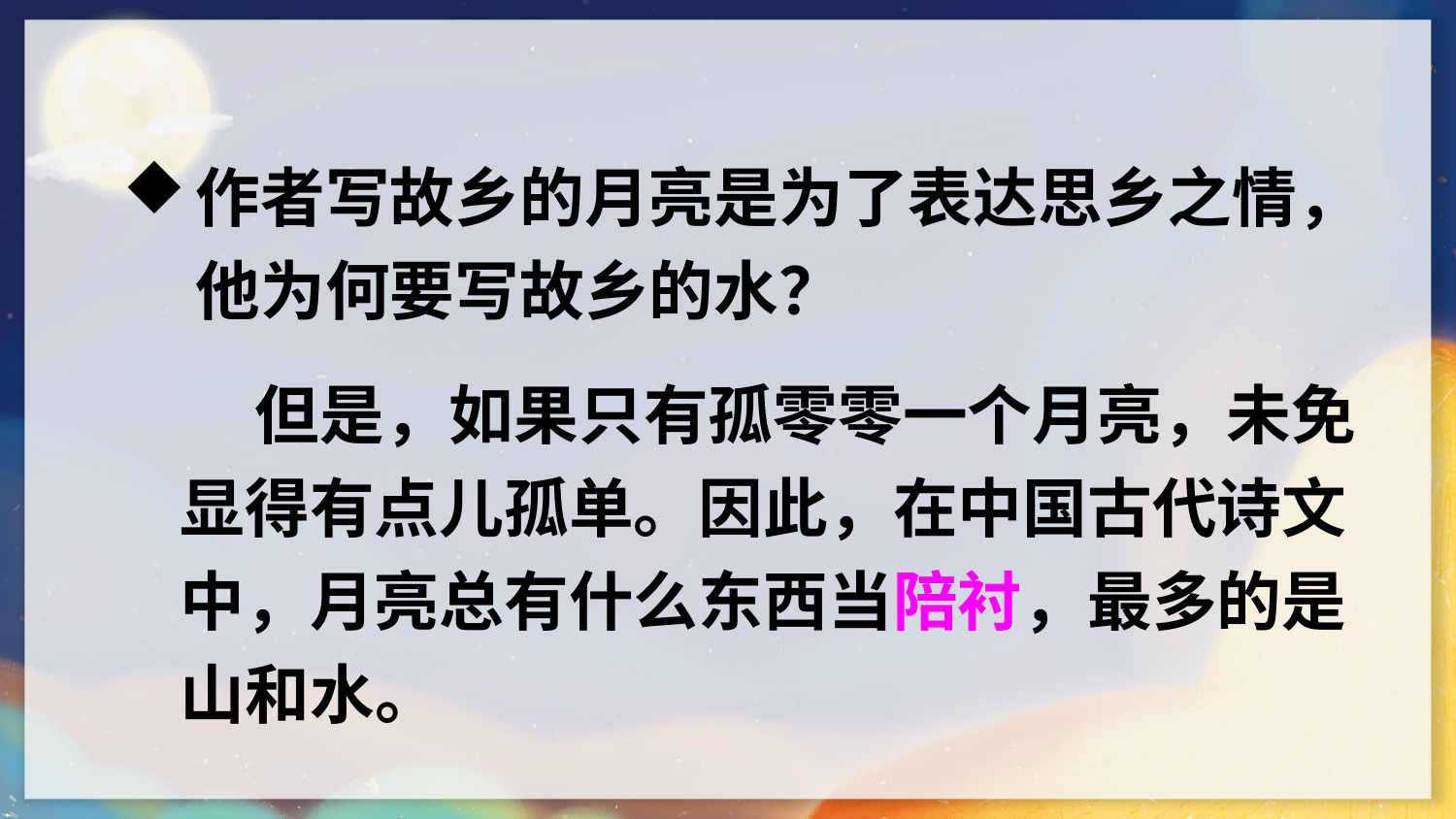

作者写故乡的月亮是为了表达思乡之情，他为何要写故乡的水？
    但是，如果只有孤零零一个月亮，未免显得有点儿孤单。因此，在中国古代诗文中，月亮总有什么东西当陪衬，最多的是山和水。